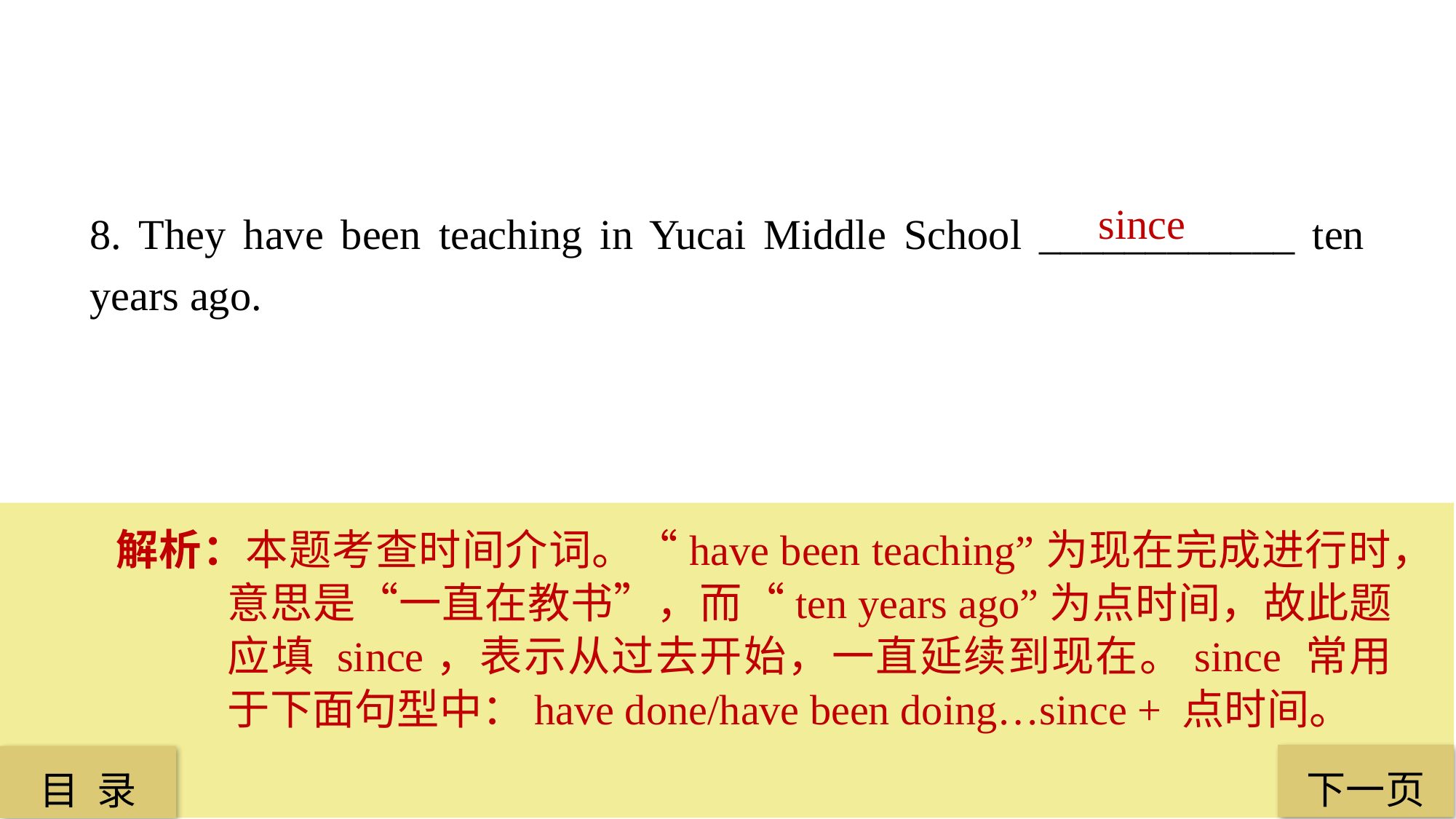

since
8. They have been teaching in Yucai Middle School ____________ ten years ago.
解析：本题考查时间介词。“have been teaching”为现在完成进行时，意思是“一直在教书”，而“ten years ago”为点时间，故此题应填 since，表示从过去开始，一直延续到现在。since 常用于下面句型中：have done/have been doing…since + 点时间。